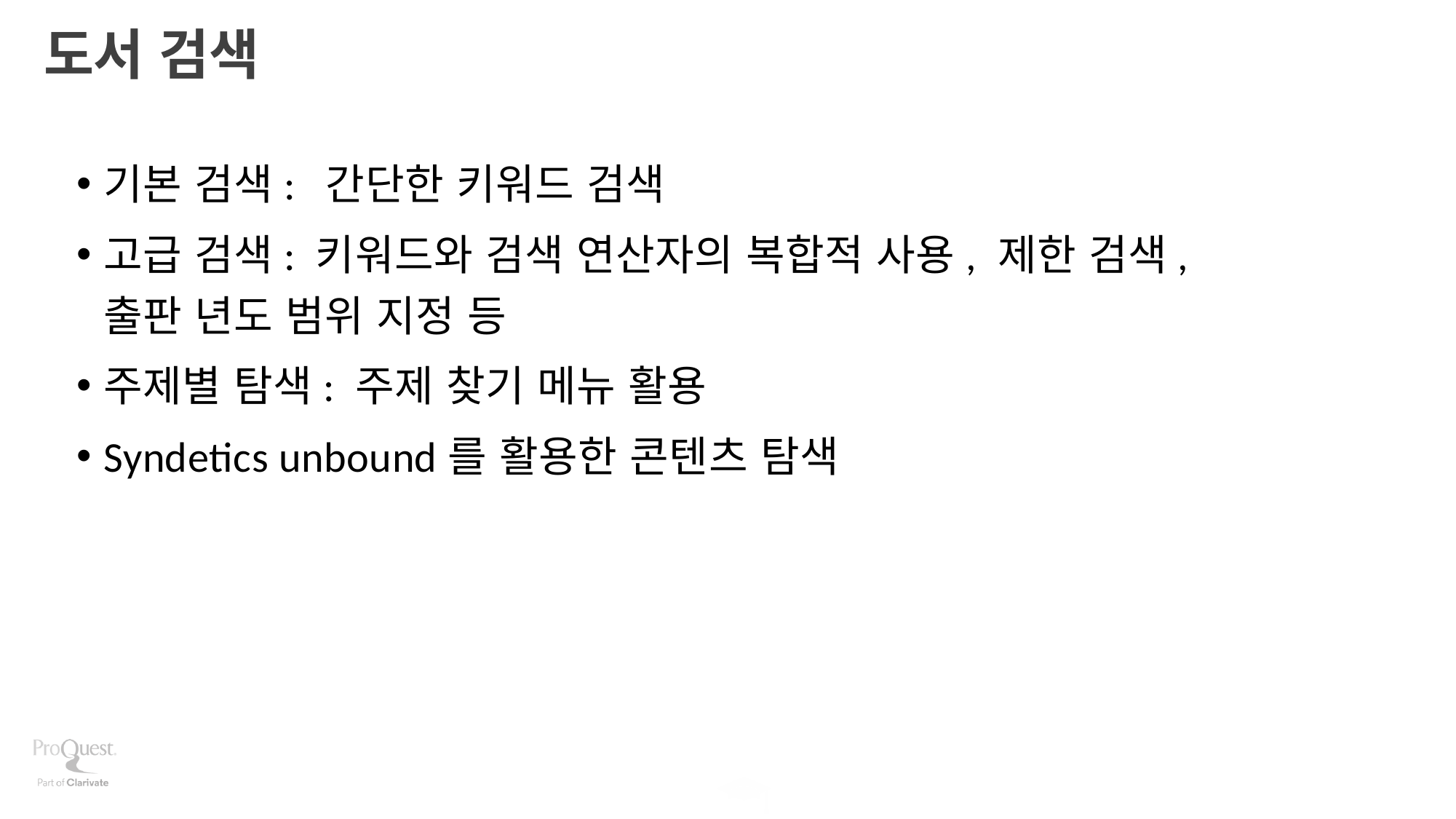

# 도서 검색
기본 검색:  간단한 키워드 검색
고급 검색: 키워드와 검색 연산자의 복합적 사용, 제한 검색, 출판 년도 범위 지정 등
주제별 탐색: 주제 찾기 메뉴 활용
Syndetics unbound를 활용한 콘텐츠 탐색
15